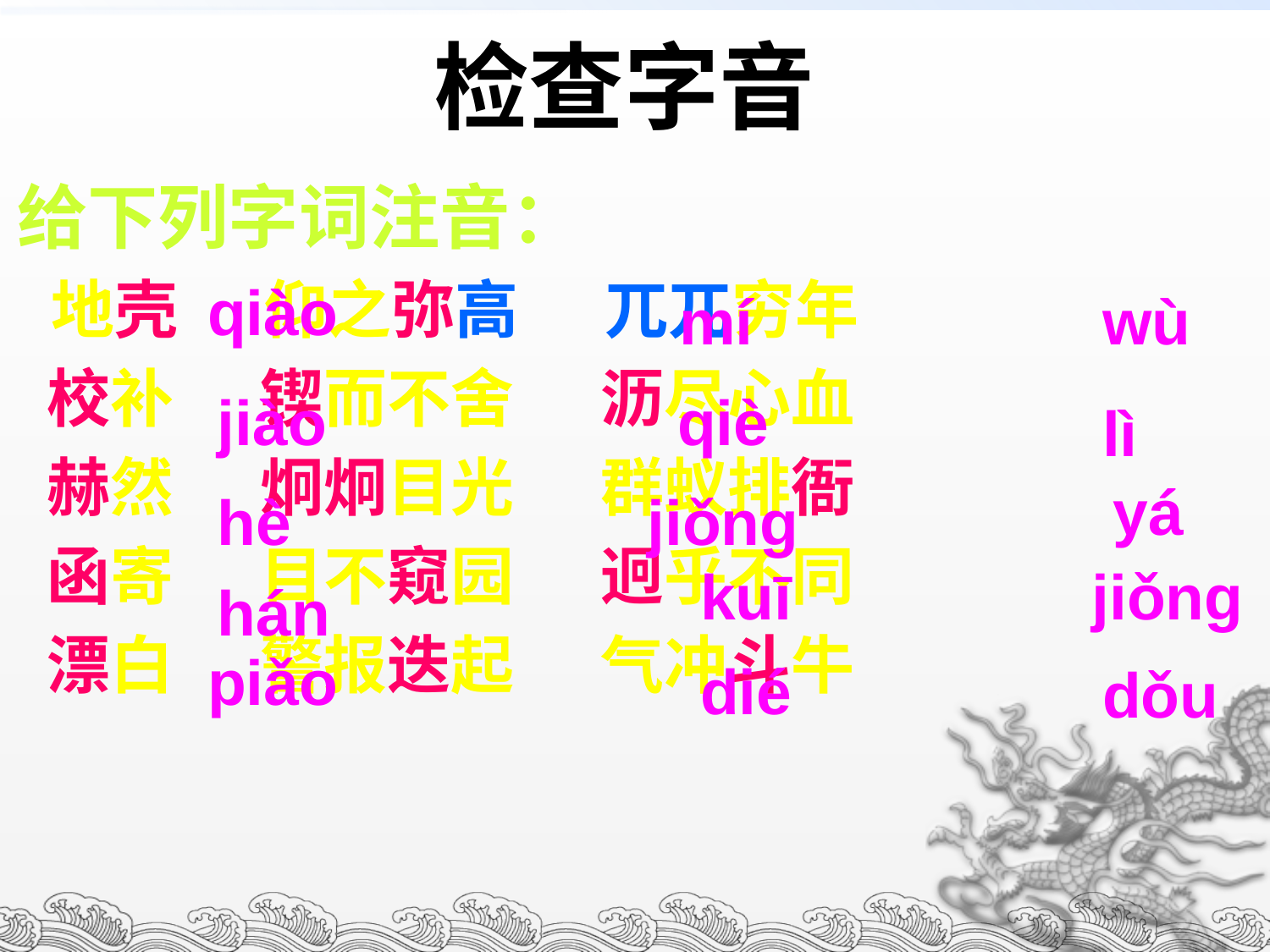

# 检查字音
给下列字词注音：
  地壳      仰之弥高      兀兀穷年
 校补      锲而不舍      沥尽心血
 赫然      炯炯目光      群蚁排衙
 函寄      目不窥园      迥乎不同
 漂白      警报迭起      气冲斗牛
qiào
mí
wù

jiào
qiè
lì
yá
hè
jiǒng
kuī
jiǒng
hán
piǎo
dié
dǒu